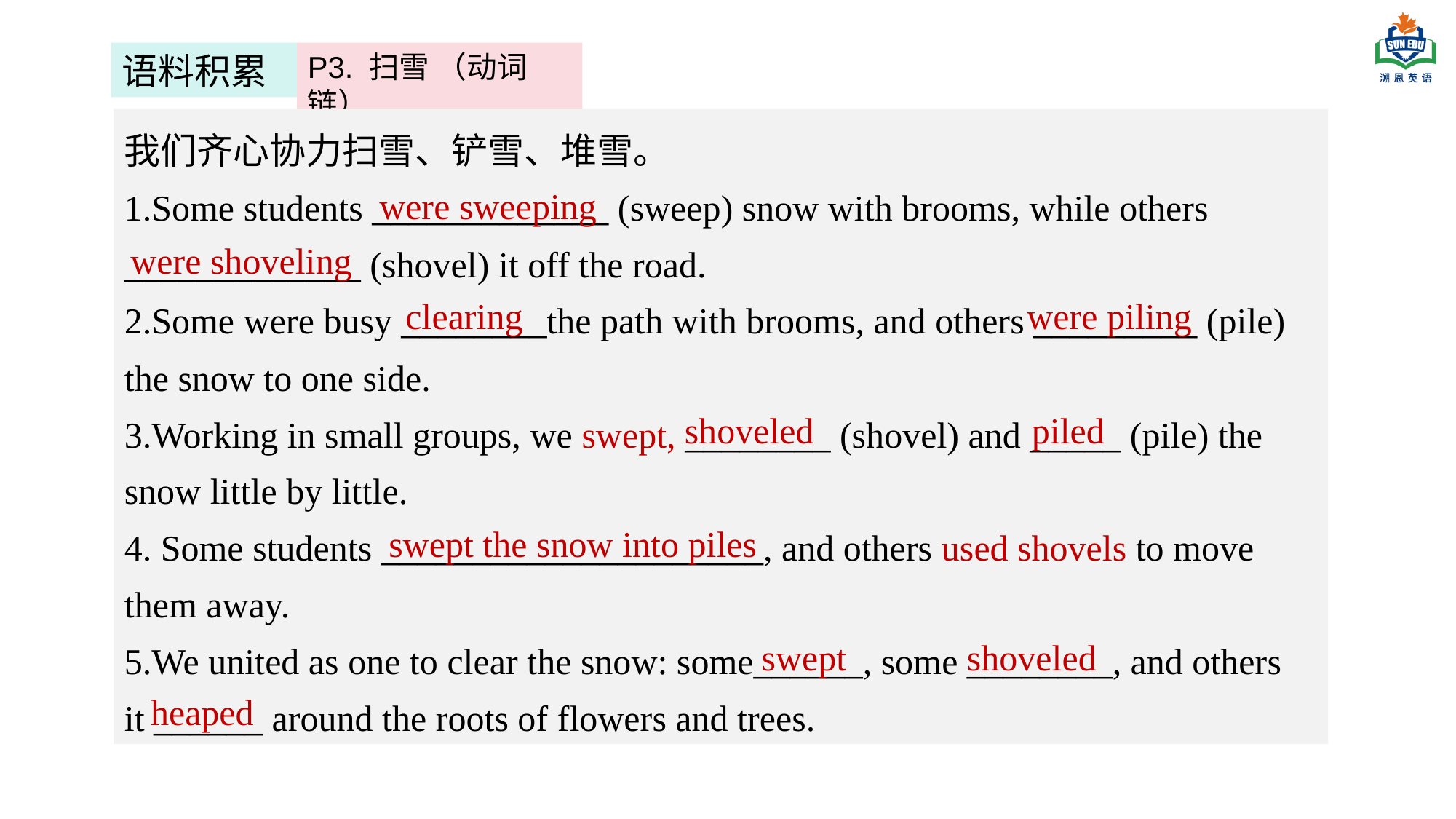

语料积累
P3. 扫雪 （动词链）
我们齐心协力扫雪、铲雪、堆雪。
1.Some students _____________ (sweep) snow with brooms, while others _____________ (shovel) it off the road.
2.Some were busy ________the path with brooms, and others _________ (pile) the snow to one side.
3.Working in small groups, we swept, ________ (shovel) and _____ (pile) the snow little by little.
4. Some students _____________________, and others used shovels to move them away.
5.We united as one to clear the snow: some______, some ________, and others  it ______ around the roots of flowers and trees.
were sweeping
were shoveling
clearing
were piling
shoveled
piled
swept the snow into piles
swept
shoveled
heaped